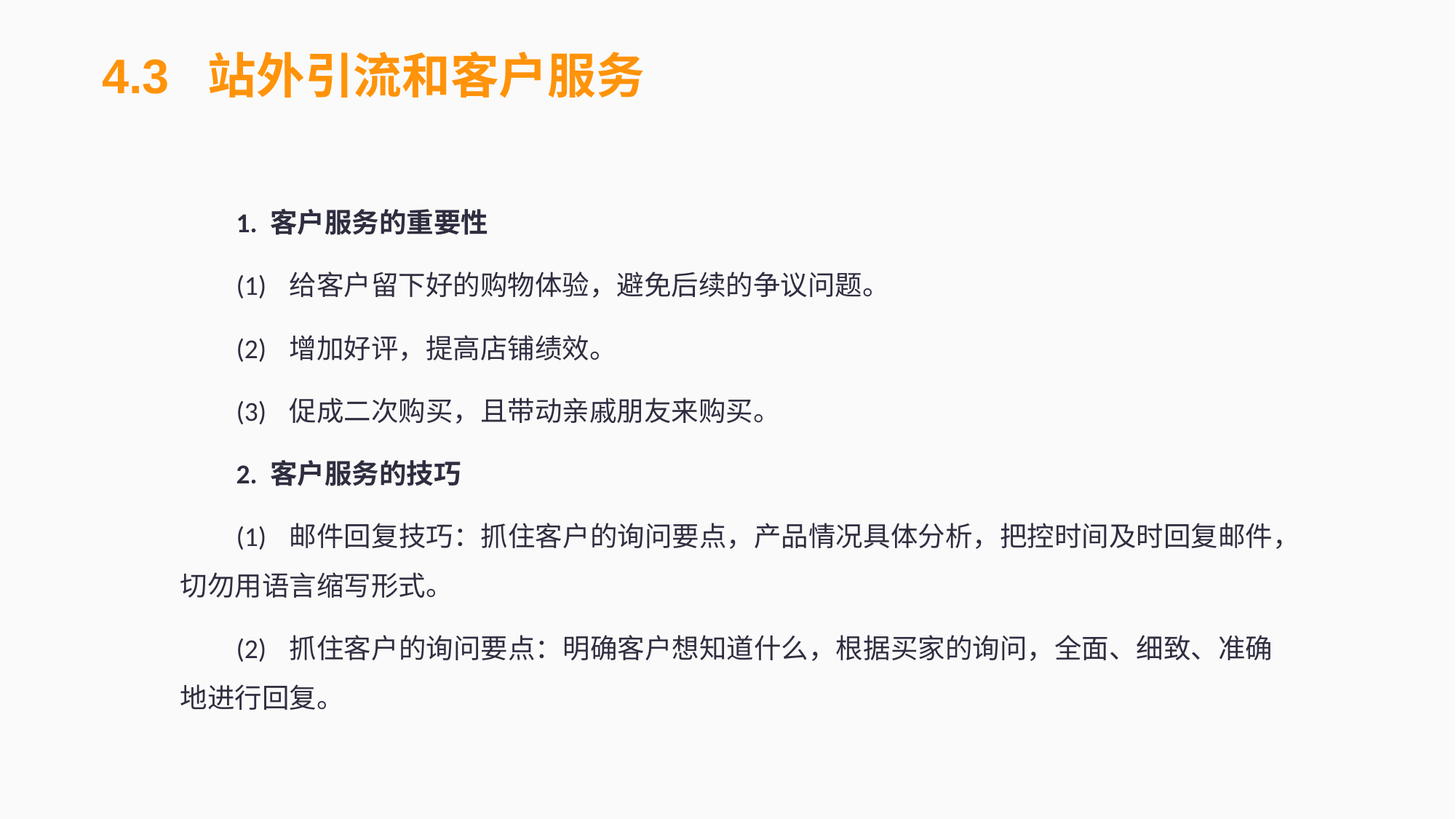

4.3  站外引流和客户服务
1. 客户服务的重要性
(1)	给客户留下好的购物体验，避免后续的争议问题。
(2)	增加好评，提高店铺绩效。
(3)	促成二次购买，且带动亲戚朋友来购买。
2. 客户服务的技巧
(1)	邮件回复技巧：抓住客户的询问要点，产品情况具体分析，把控时间及时回复邮件，切勿用语言缩写形式。
(2)	抓住客户的询问要点：明确客户想知道什么，根据买家的询问，全面、细致、准确地进行回复。